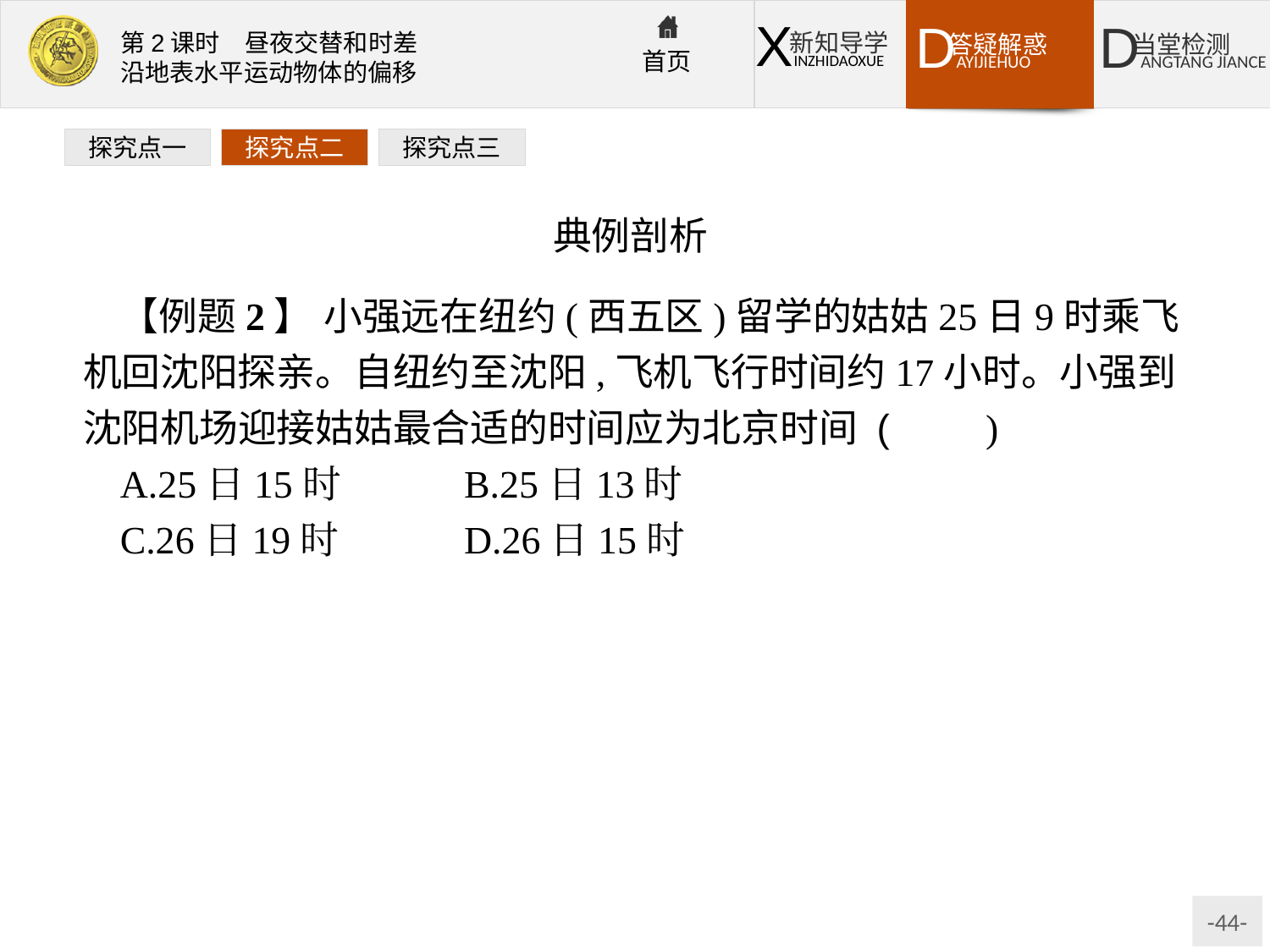

探究点一
探究点二
探究点三
典例剖析
【例题2】 小强远在纽约(西五区)留学的姑姑25日9时乘飞机回沈阳探亲。自纽约至沈阳,飞机飞行时间约17小时。小强到沈阳机场迎接姑姑最合适的时间应为北京时间 (　　)
A.25日15时	B.25日13时
C.26日19时	D.26日15时
解析:先计算小强姑姑从纽约出发时的北京时间。由于纽约所在的西五区区时和北京时间相差13小时,因此出发时北京时间为25日22时,然后再加上行程时间17小时即为迎接时间。结果大于24,减去24即为钟点数但日期要加一天。
答案:D